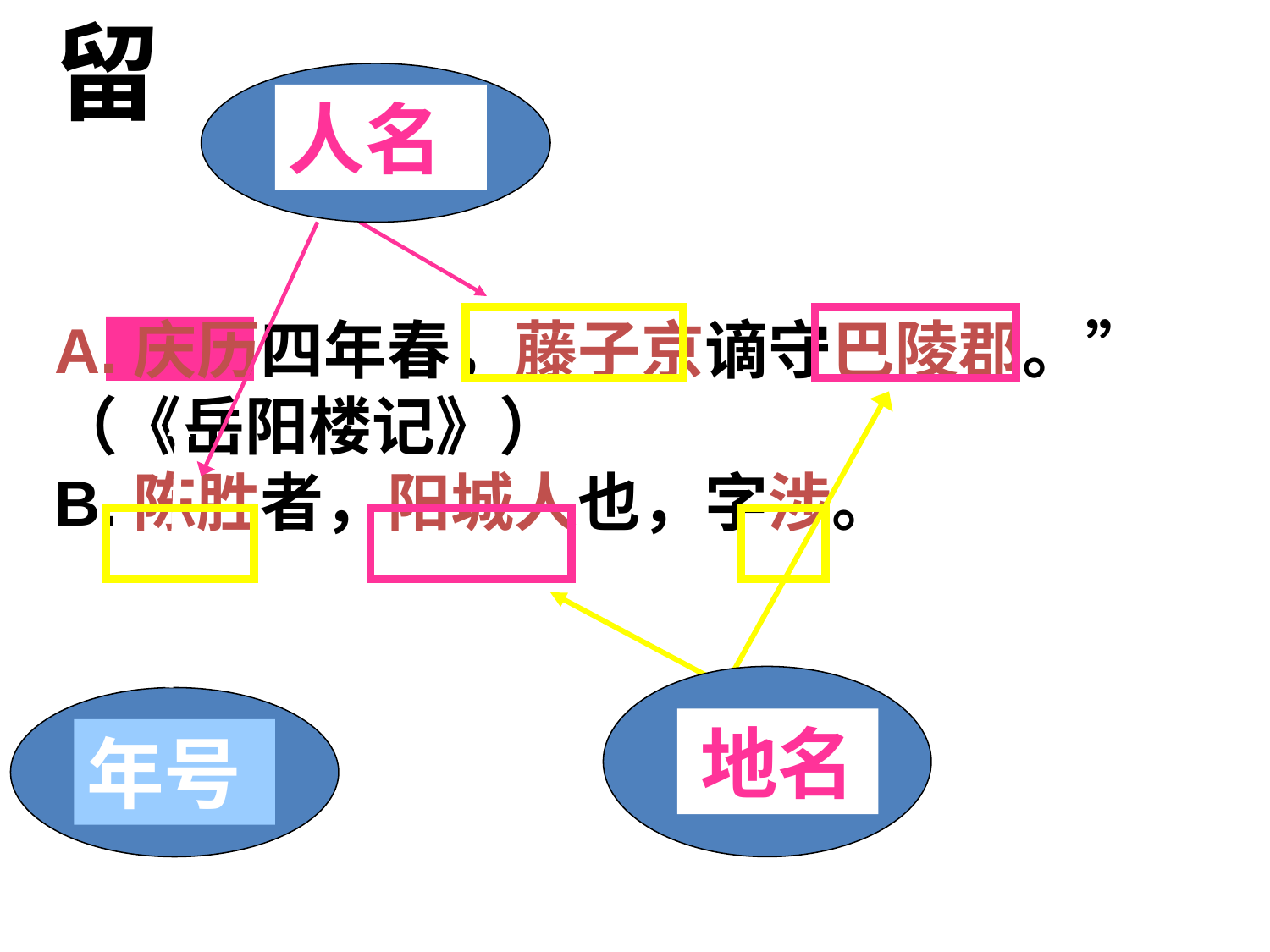

留

人名

A.庆历四年春，藤子京谪守巴陵郡。”（《岳阳楼记》）
B.陈胜者，阳城人也，字涉。

地名

年号